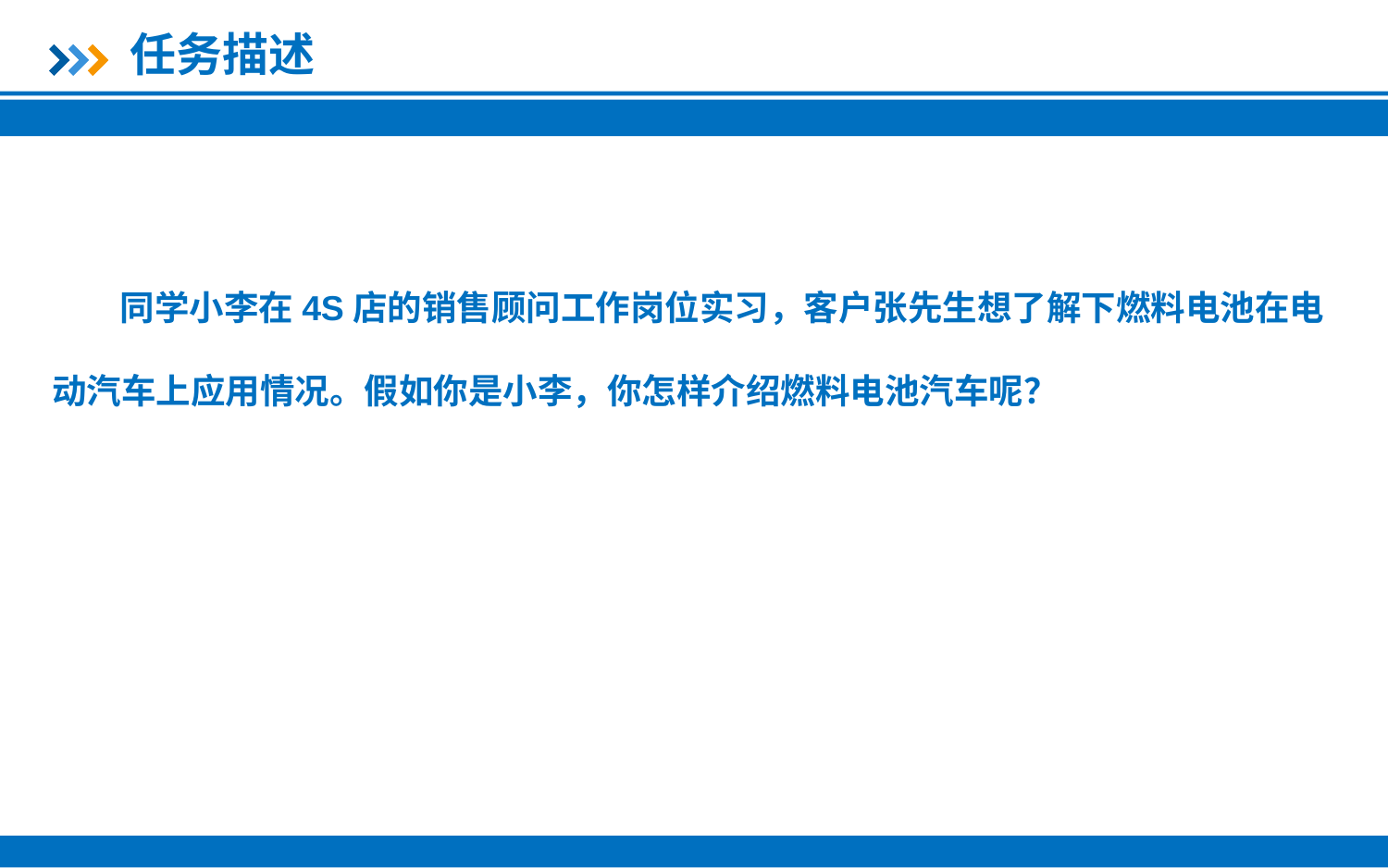

任务描述
同学小李在4S店的销售顾问工作岗位实习，客户张先生想了解下燃料电池在电动汽车上应用情况。假如你是小李，你怎样介绍燃料电池汽车呢？